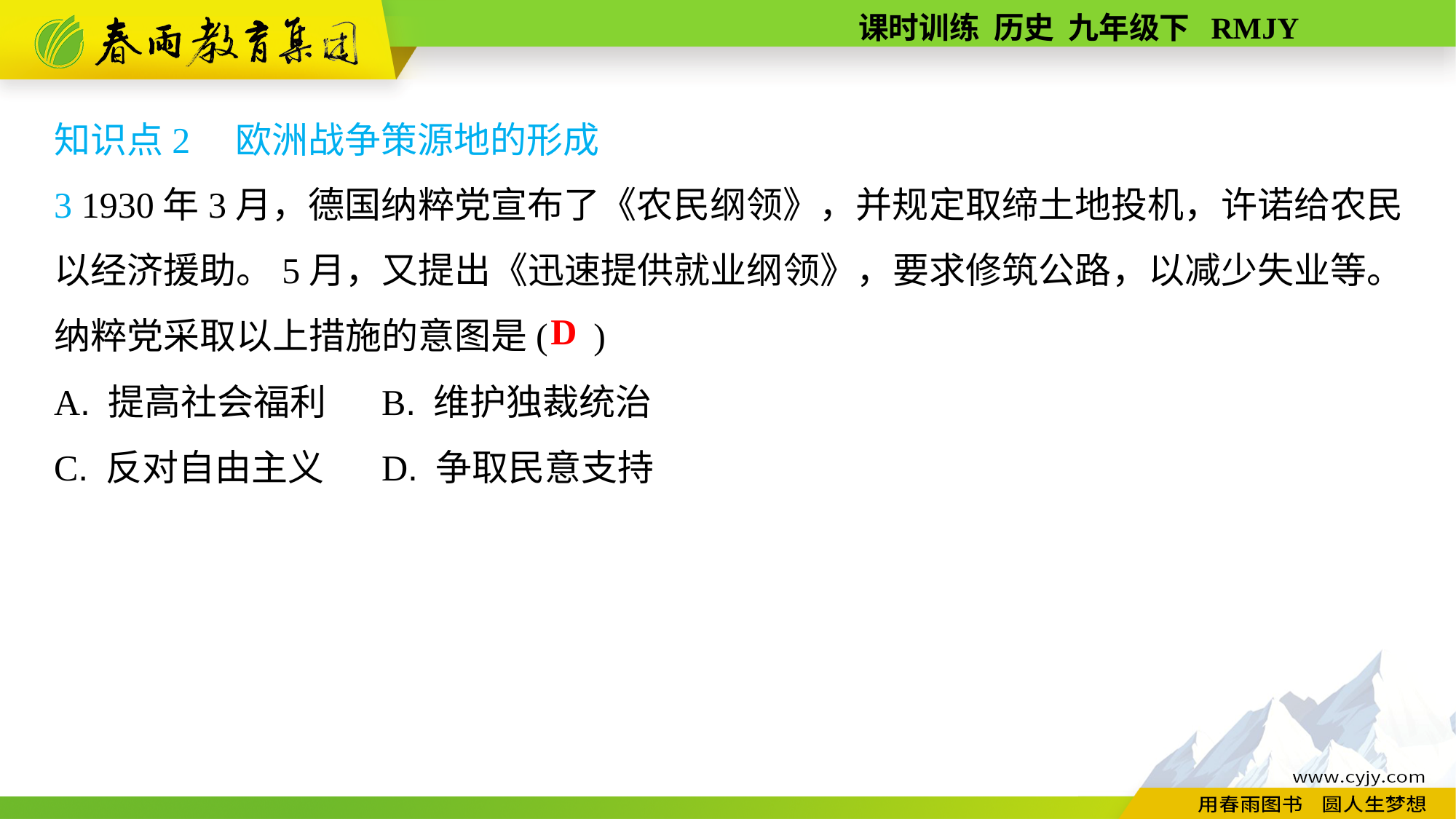

知识点2　欧洲战争策源地的形成
3 1930年3月，德国纳粹党宣布了《农民纲领》，并规定取缔土地投机，许诺给农民以经济援助。5月，又提出《迅速提供就业纲领》，要求修筑公路，以减少失业等。纳粹党采取以上措施的意图是(     )
A. 提高社会福利	B. 维护独裁统治
C. 反对自由主义	D. 争取民意支持
D